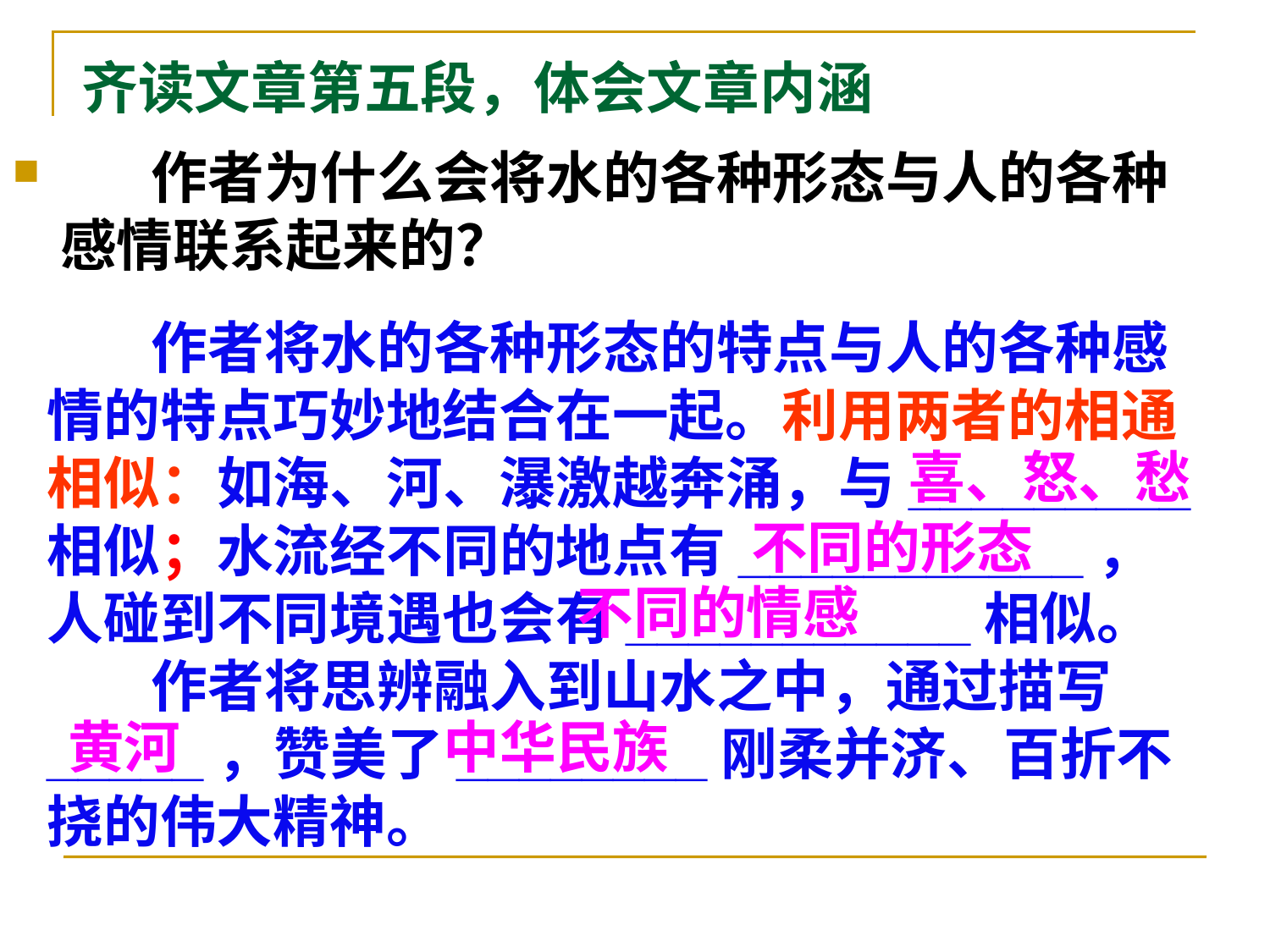

# 齐读文章第五段，体会文章内涵
      作者为什么会将水的各种形态与人的各种感情联系起来的？
       作者将水的各种形态的特点与人的各种感情的特点巧妙地结合在一起。利用两者的相通相似：如海、河、瀑激越奔涌，与_________相似；水流经不同的地点有___________，人碰到不同境遇也会有___________相似。
       作者将思辨融入到山水之中，通过描写
_____，赞美了________刚柔并济、百折不挠的伟大精神。
喜、怒、愁
不同的形态
不同的情感
黄河
中华民族